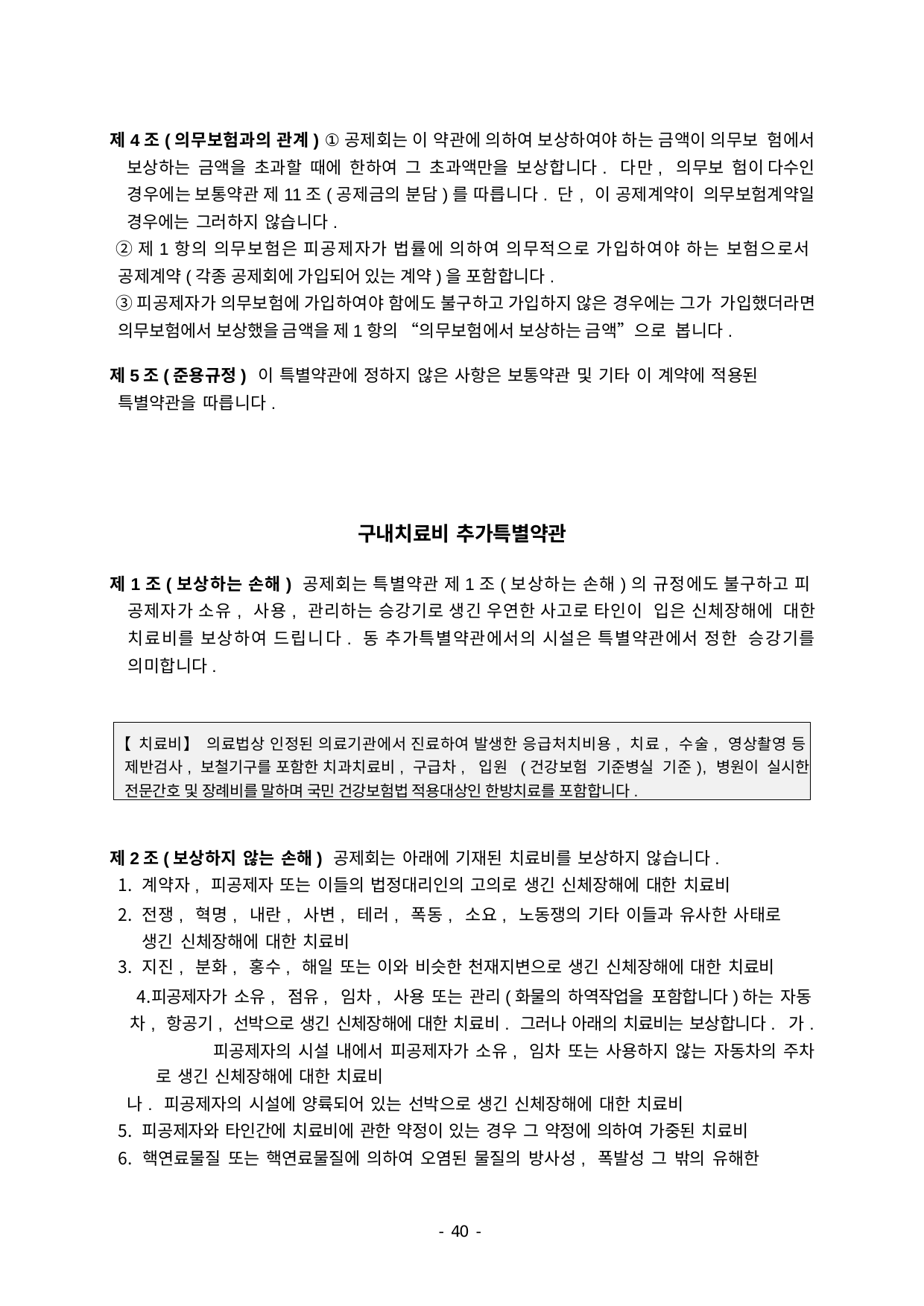

제4조(의무보험과의 관계) ①공제회는 이 약관에 의하여 보상하여야 하는 금액이 의무보  험에서 보상하는 금액을 초과할 때에 한하여 그 초과액만을 보상합니다. 다만, 의무보  험이 다수인 경우에는 보통약관 제11조(공제금의 분담)를 따릅니다. 단, 이 공제계약이  의무보험계약일 경우에는 그러하지 않습니다.
②제1항의 의무보험은 피공제자가 법률에 의하여 의무적으로 가입하여야 하는 보험으로서  공제계약(각종 공제회에 가입되어 있는 계약)을 포함합니다.
③피공제자가 의무보험에 가입하여야 함에도 불구하고 가입하지 않은 경우에는 그가  가입했더라면 의무보험에서 보상했을 금액을 제1항의 “의무보험에서 보상하는 금액”으로  봅니다.

제5조(준용규정) 이 특별약관에 정하지 않은 사항은 보통약관 및 기타 이 계약에 적용된  특별약관을 따릅니다.
구내치료비 추가특별약관

제1조(보상하는 손해) 공제회는 특별약관 제1조(보상하는 손해)의 규정에도 불구하고 피  공제자가 소유, 사용, 관리하는 승강기로 생긴 우연한 사고로 타인이 입은 신체장해에  대한 치료비를 보상하여 드립니다. 동 추가특별약관에서의 시설은 특별약관에서 정한  승강기를 의미합니다.
【치료비】의료법상 인정된 의료기관에서 진료하여 발생한 응급처치비용, 치료, 수술, 영상촬영 등  제반검사, 보철기구를 포함한 치과치료비, 구급차,  입원 (건강보험 기준병실 기준), 병원이  실시한 전문간호 및 장례비를 말하며 국민 건강보험법 적용대상인 한방치료를 포함합니다.
제2조(보상하지 않는 손해) 공제회는 아래에 기재된 치료비를 보상하지 않습니다.
계약자, 피공제자 또는 이들의 법정대리인의 고의로 생긴 신체장해에 대한 치료비
전쟁, 혁명, 내란, 사변, 테러, 폭동, 소요, 노동쟁의 기타 이들과 유사한 사태로 생긴  신체장해에 대한 치료비
지진, 분화, 홍수, 해일 또는 이와 비슷한 천재지변으로 생긴 신체장해에 대한 치료비
피공제자가 소유, 점유, 임차, 사용 또는 관리(화물의 하역작업을 포함합니다)하는 자동  차, 항공기, 선박으로 생긴 신체장해에 대한 치료비. 그러나 아래의 치료비는 보상합니다.  가. 피공제자의 시설 내에서 피공제자가 소유, 임차 또는 사용하지 않는 자동차의 주차
로 생긴 신체장해에 대한 치료비
나. 피공제자의 시설에 양륙되어 있는 선박으로 생긴 신체장해에 대한 치료비
피공제자와 타인간에 치료비에 관한 약정이 있는 경우 그 약정에 의하여 가중된 치료비
핵연료물질 또는 핵연료물질에 의하여 오염된 물질의 방사성, 폭발성 그 밖의 유해한
- 40 -